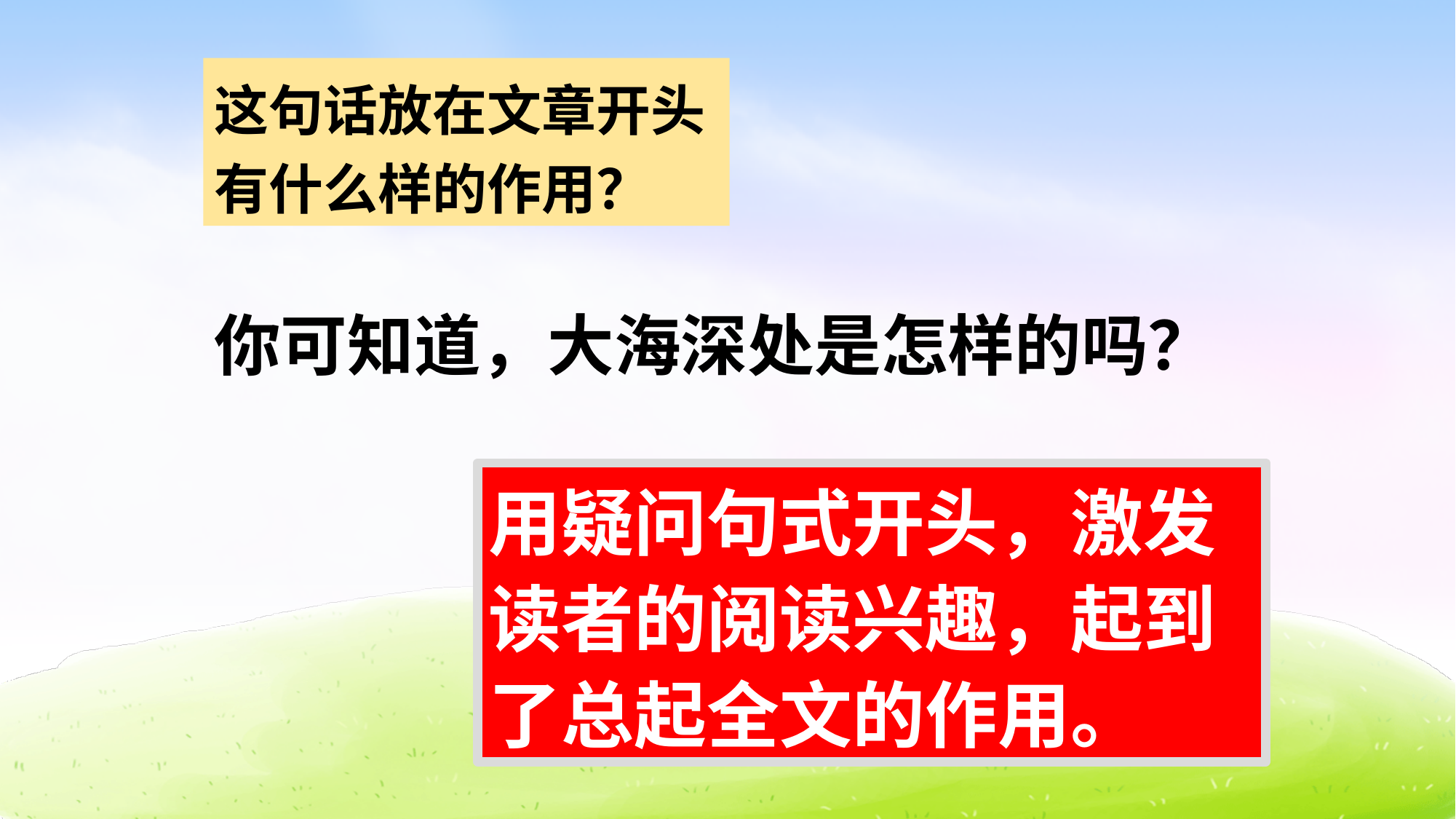

这句话放在文章开头有什么样的作用？
你可知道，大海深处是怎样的吗？
用疑问句式开头，激发读者的阅读兴趣，起到了总起全文的作用。